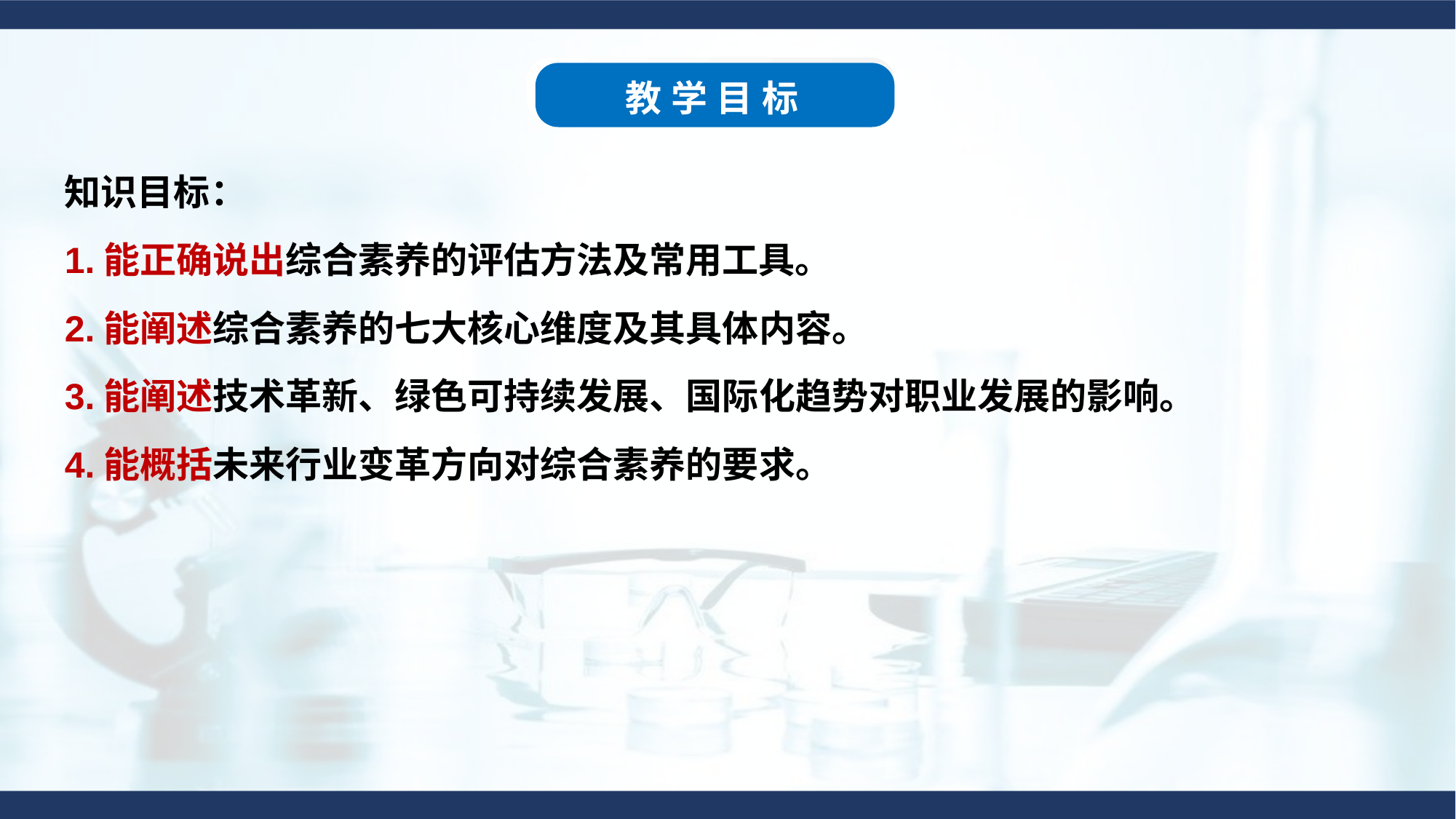

教学目标
知识目标：
1.能正确说出综合素养的评估方法及常用工具。
2.能阐述综合素养的七大核心维度及其具体内容。
3.能阐述技术革新、绿色可持续发展、国际化趋势对职业发展的影响。
4.能概括未来行业变革方向对综合素养的要求。